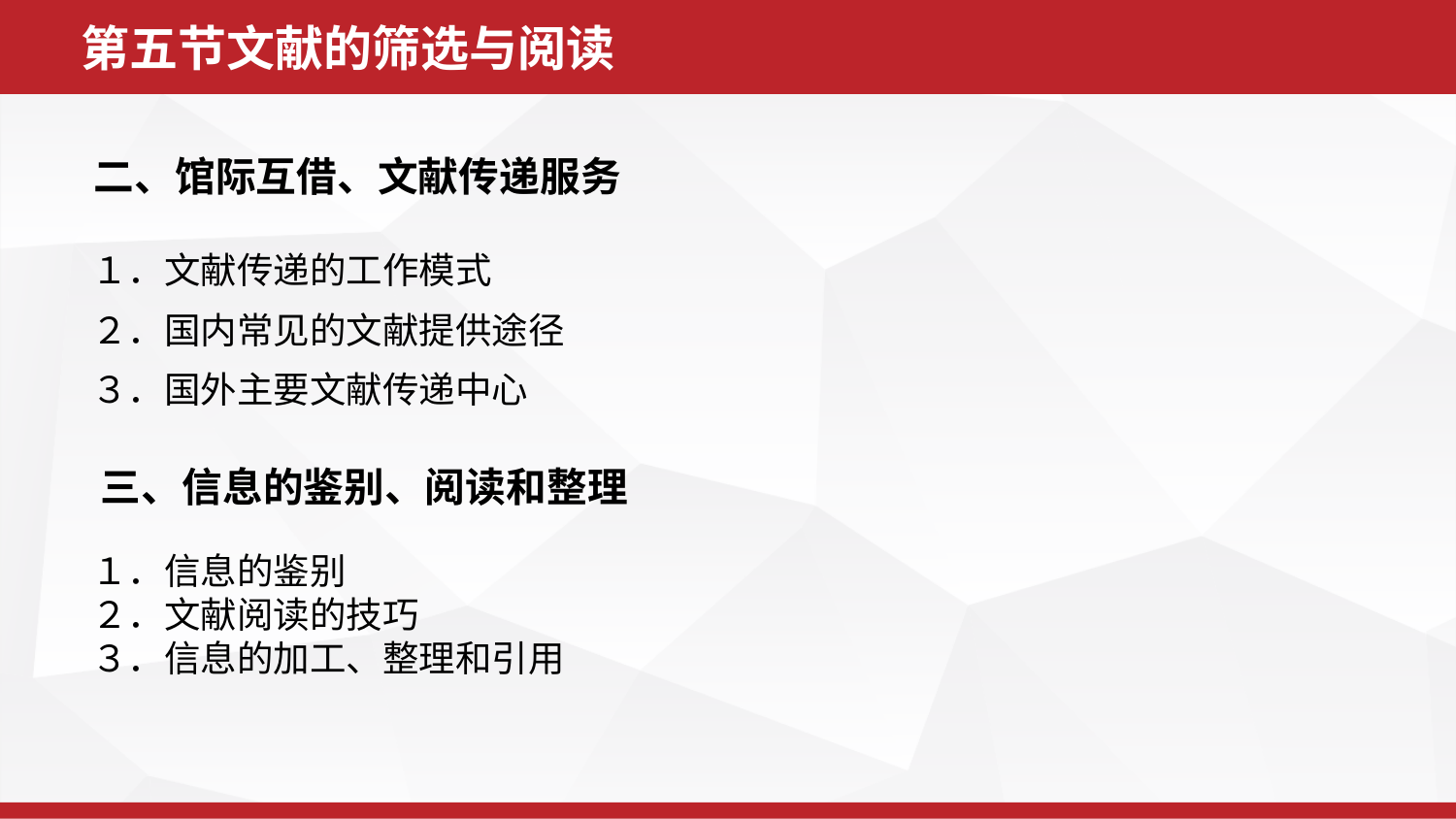

第五节文献的筛选与阅读
二、馆际互借、文献传递服务
１．文献传递的工作模式
２．国内常见的文献提供途径
３．国外主要文献传递中心
三、信息的鉴别、阅读和整理
１．信息的鉴别
２．文献阅读的技巧
３．信息的加工、整理和引用